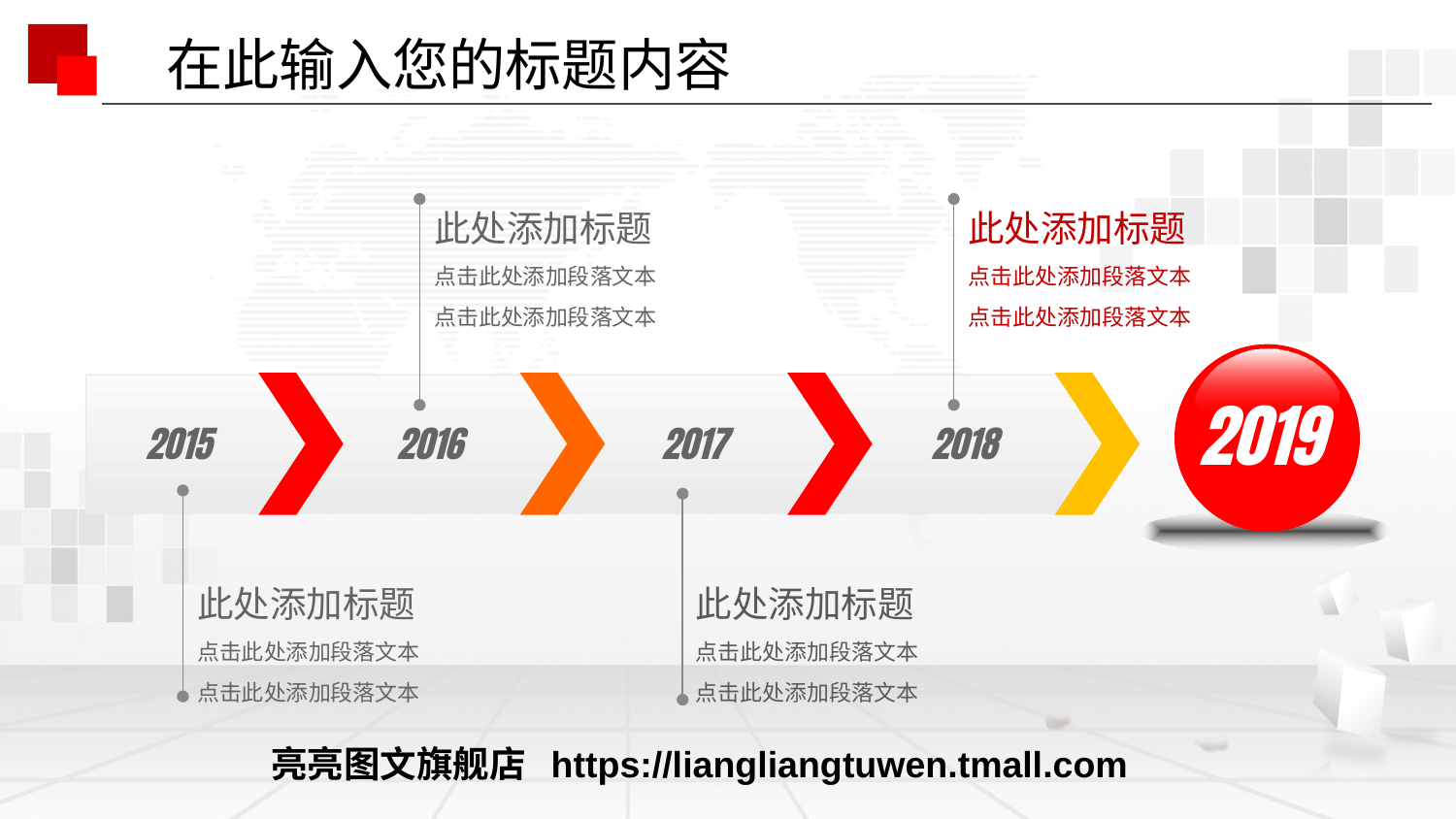

在此输入您的标题内容
此处添加标题
点击此处添加段落文本
点击此处添加段落文本
此处添加标题
点击此处添加段落文本
点击此处添加段落文本

2019

2015
2016
2017
2018
此处添加标题
点击此处添加段落文本
点击此处添加段落文本
此处添加标题
点击此处添加段落文本
点击此处添加段落文本
亮亮图文旗舰店  https://liangliangtuwen.tmall.com